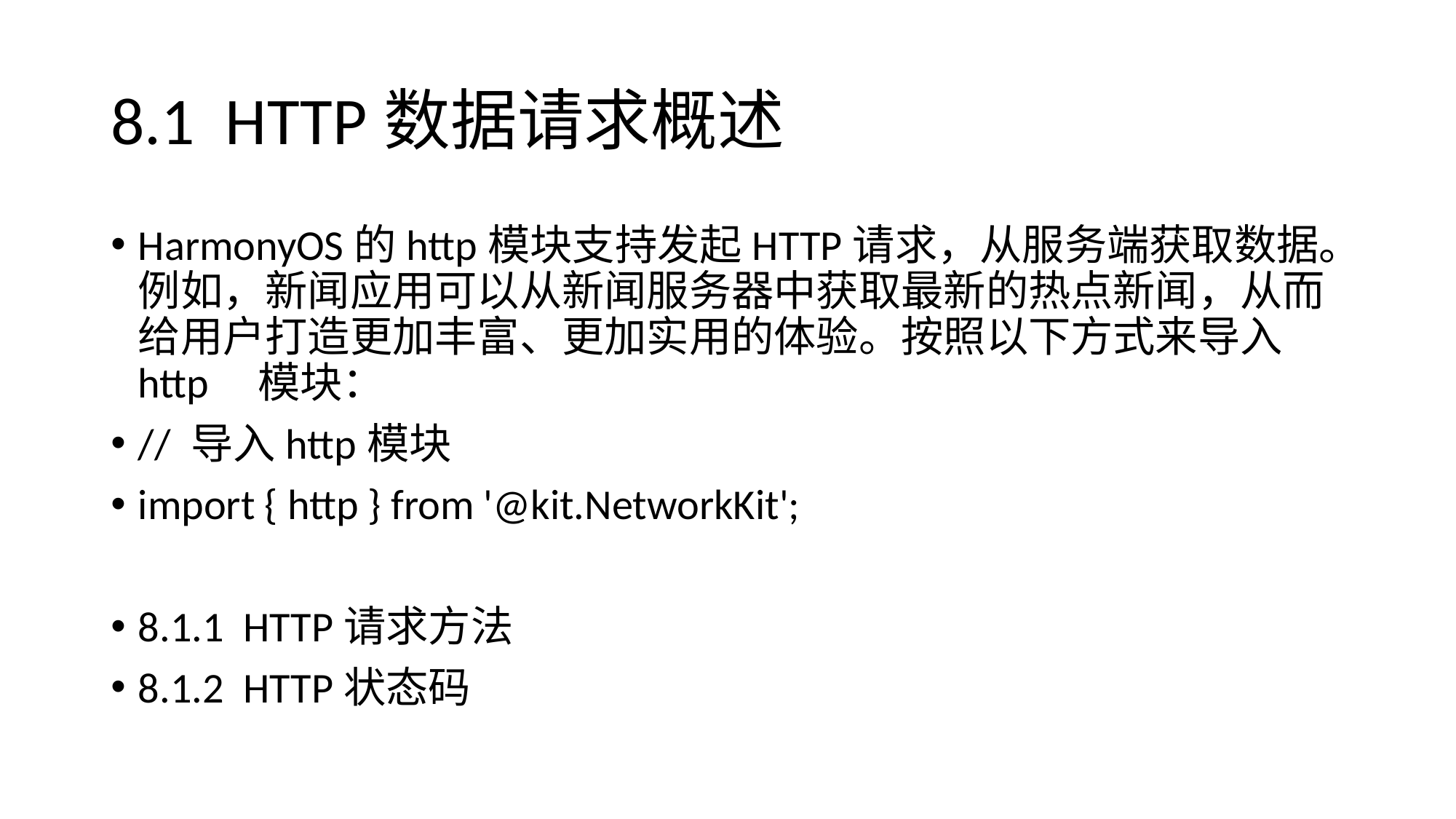

# 8.1  HTTP数据请求概述
HarmonyOS的http模块支持发起HTTP请求，从服务端获取数据。例如，新闻应用可以从新闻服务器中获取最新的热点新闻，从而给用户打造更加丰富、更加实用的体验。按照以下方式来导入http    模块：
// 导入http模块
import { http } from '@kit.NetworkKit';

8.1.1  HTTP请求方法
8.1.2  HTTP状态码